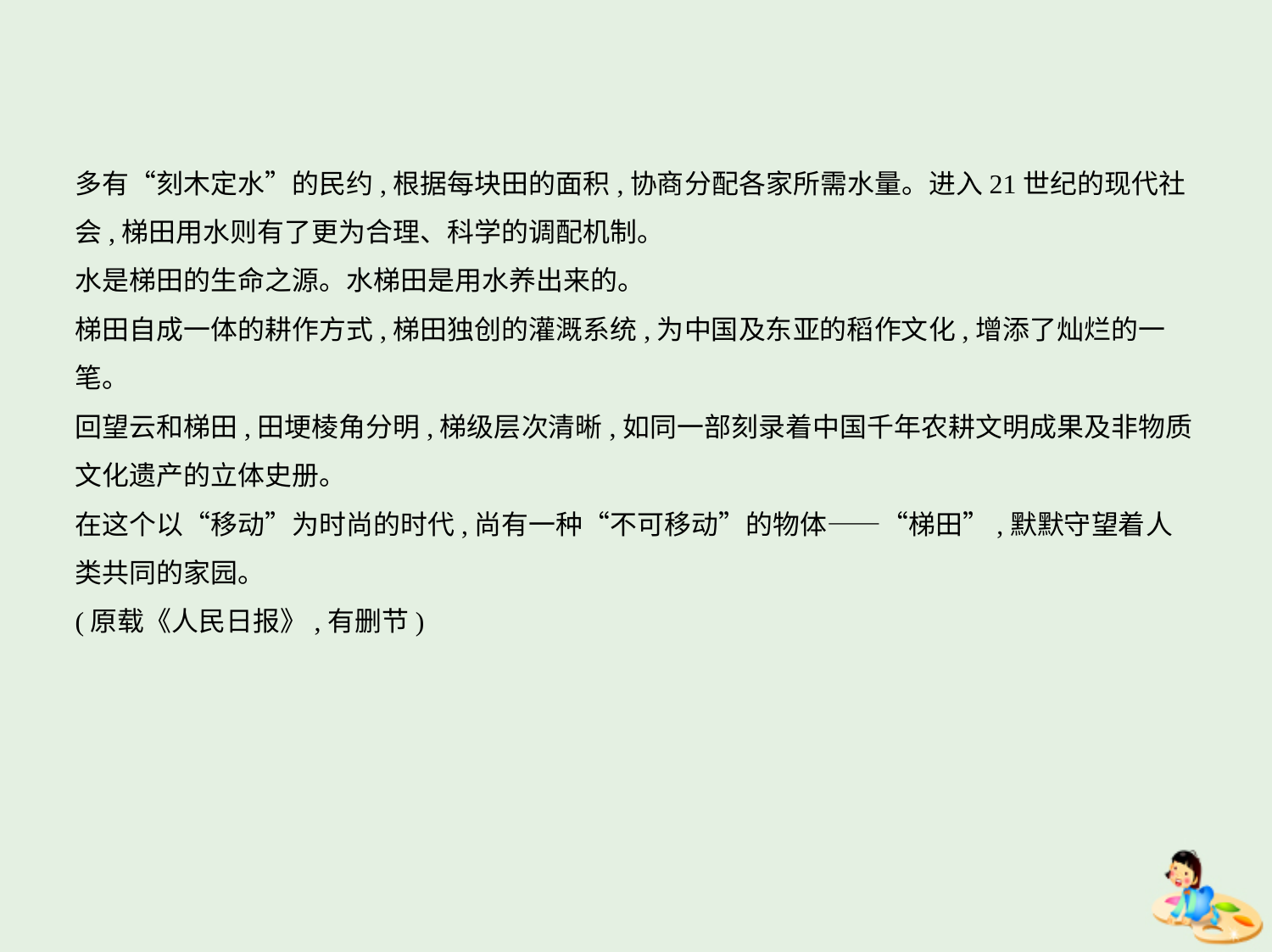

多有“刻木定水”的民约,根据每块田的面积,协商分配各家所需水量。进入21世纪的现代社
会,梯田用水则有了更为合理、科学的调配机制。
水是梯田的生命之源。水梯田是用水养出来的。
梯田自成一体的耕作方式,梯田独创的灌溉系统,为中国及东亚的稻作文化,增添了灿烂的一
笔。
回望云和梯田,田埂棱角分明,梯级层次清晰,如同一部刻录着中国千年农耕文明成果及非物质
文化遗产的立体史册。
在这个以“移动”为时尚的时代,尚有一种“不可移动”的物体——“梯田”,默默守望着人
类共同的家园。
(原载《人民日报》,有删节)